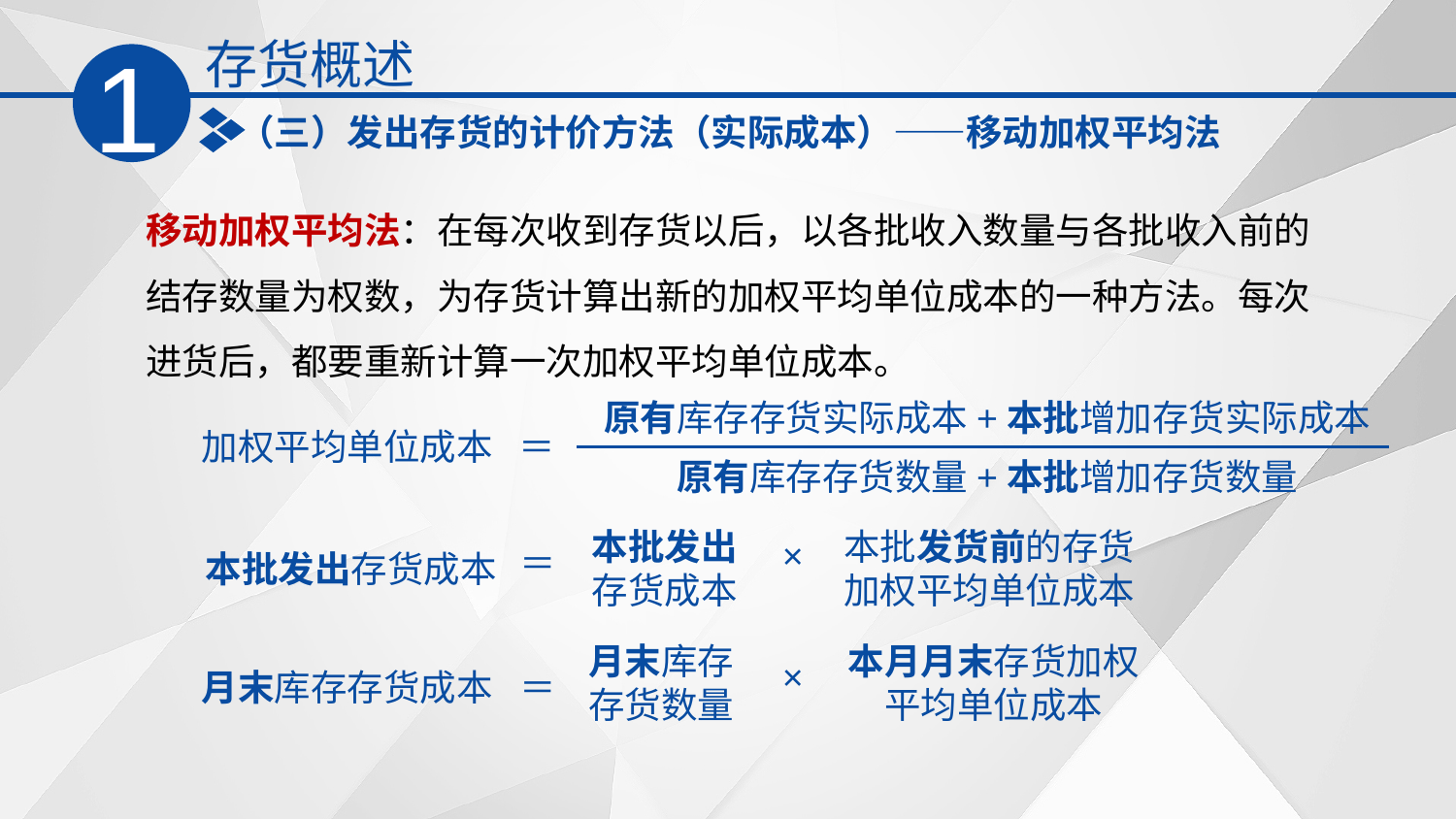

存货概述
1

（三）发出存货的计价方法（实际成本）——移动加权平均法

移动加权平均法：在每次收到存货以后，以各批收入数量与各批收入前的结存数量为权数，为存货计算出新的加权平均单位成本的一种方法。每次进货后，都要重新计算一次加权平均单位成本。
原有库存存货实际成本+本批增加存货实际成本
加权平均单位成本
＝
原有库存存货数量+本批增加存货数量
本批发出存货成本
本批发货前的存货加权平均单位成本
×
本批发出存货成本
＝
月末库存存货数量
月末库存存货成本
＝
本月月末存货加权平均单位成本
×